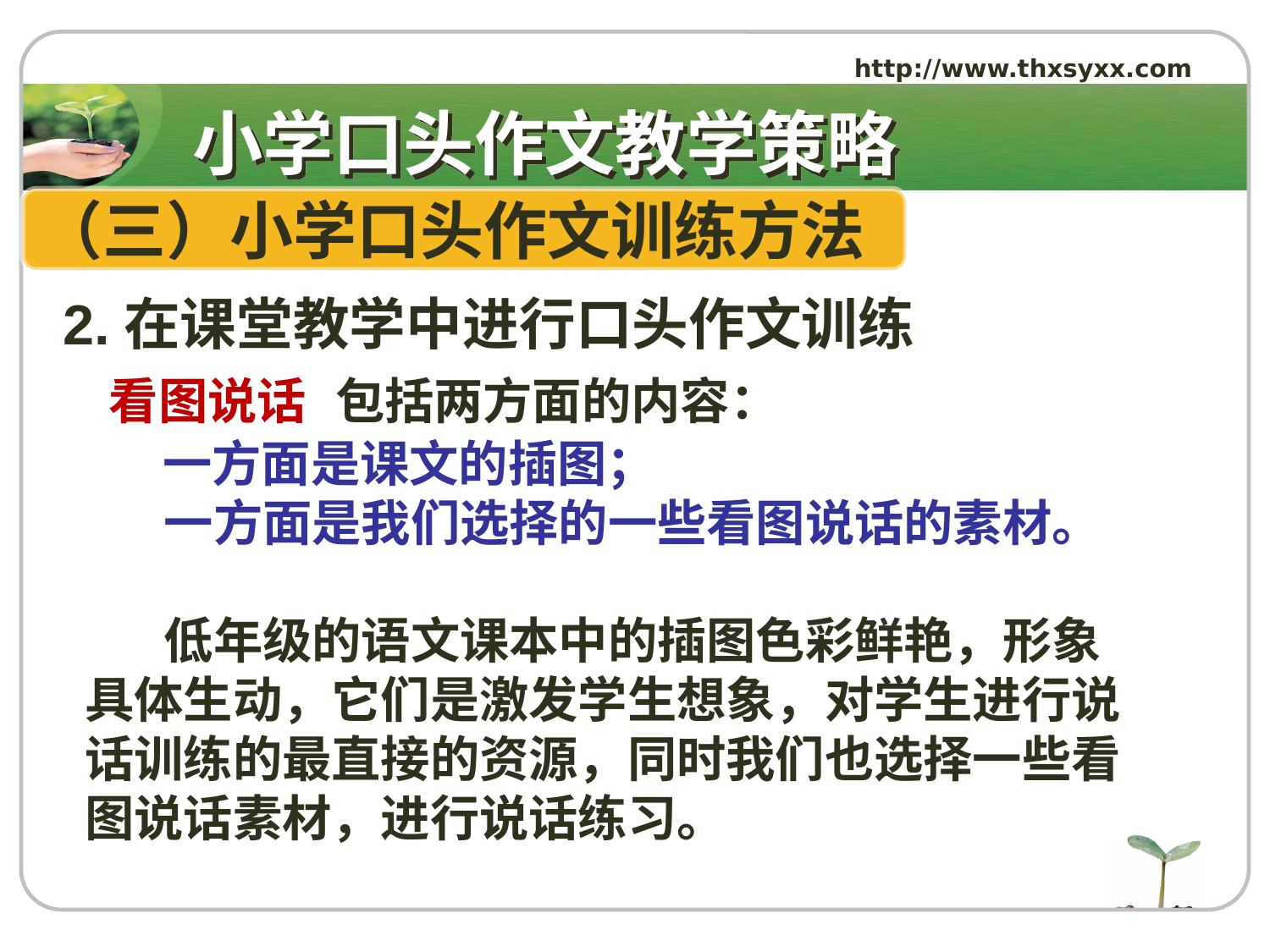

http://www.thxsyxx.com
# 小学口头作文教学策略
（三）小学口头作文训练方法
 2.在课堂教学中进行口头作文训练
看图说话    包括两方面的内容：
      一方面是课文的插图；
      一方面是我们选择的一些看图说话的素材。

      低年级的语文课本中的插图色彩鲜艳，形象具体生动，它们是激发学生想象，对学生进行说话训练的最直接的资源，同时我们也选择一些看图说话素材，进行说话练习。